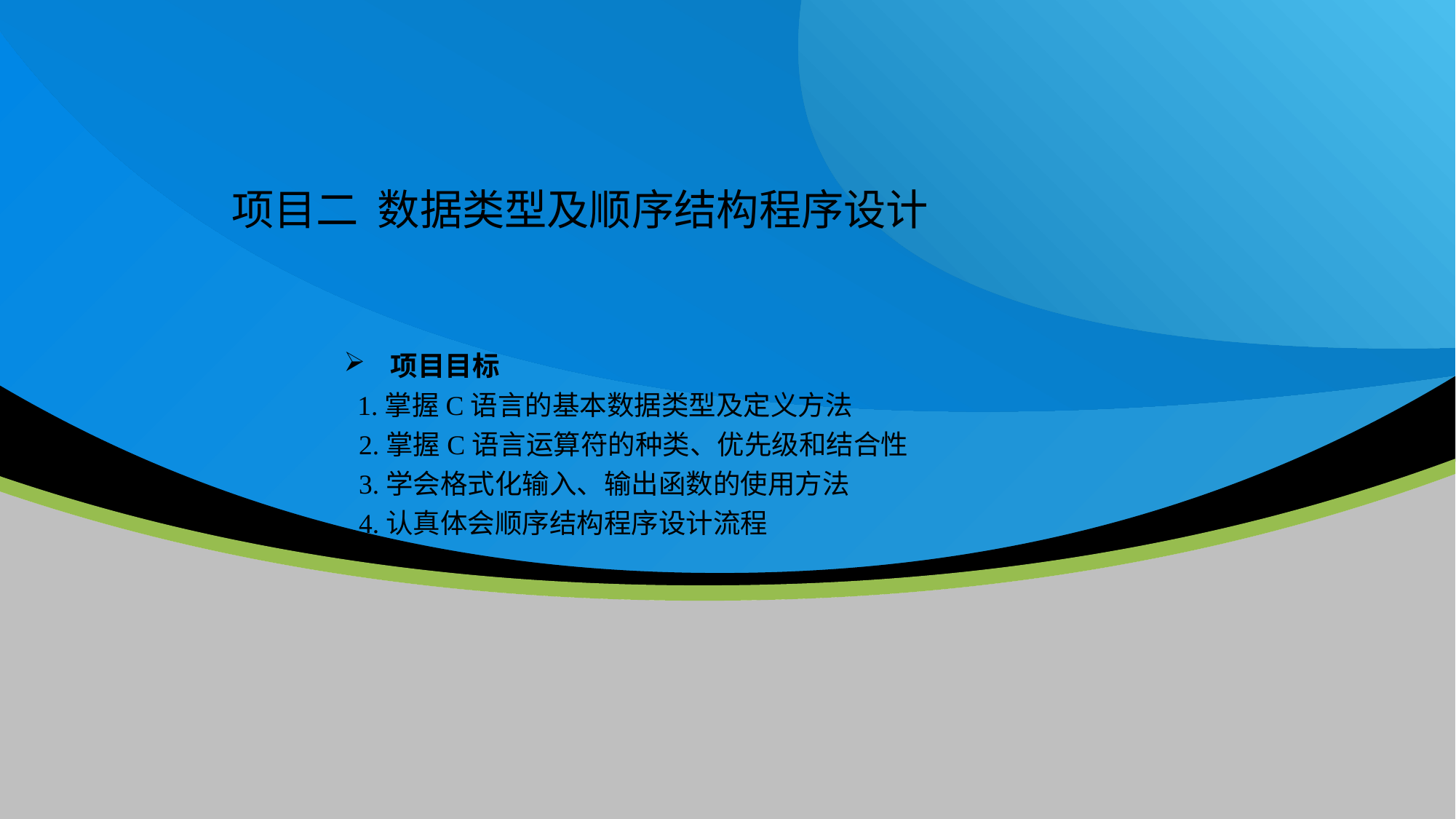

项目二  数据类型及顺序结构程序设计
   项目目标
  1.掌握C语言的基本数据类型及定义方法
2.掌握C语言运算符的种类、优先级和结合性
3.学会格式化输入、输出函数的使用方法
4.认真体会顺序结构程序设计流程